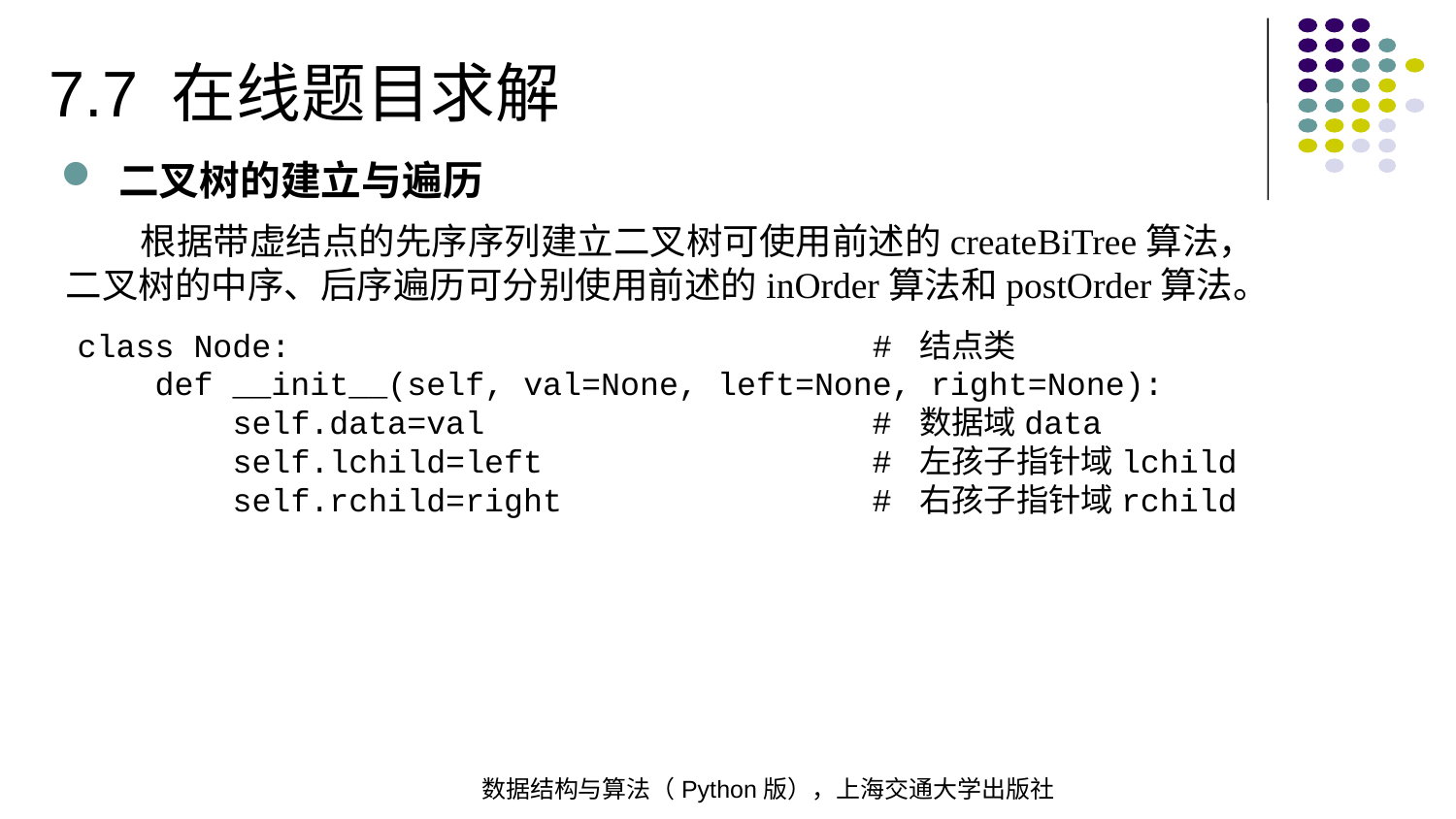

7.7 在线题目求解
二叉树的建立与遍历
        根据带虚结点的先序序列建立二叉树可使用前述的createBiTree算法，二叉树的中序、后序遍历可分别使用前述的inOrder算法和postOrder算法。
class Node:                              # 结点类
    def __init__(self, val=None, left=None, right=None):
        self.data=val                    # 数据域data
        self.lchild=left                 # 左孩子指针域lchild
        self.rchild=right                # 右孩子指针域rchild